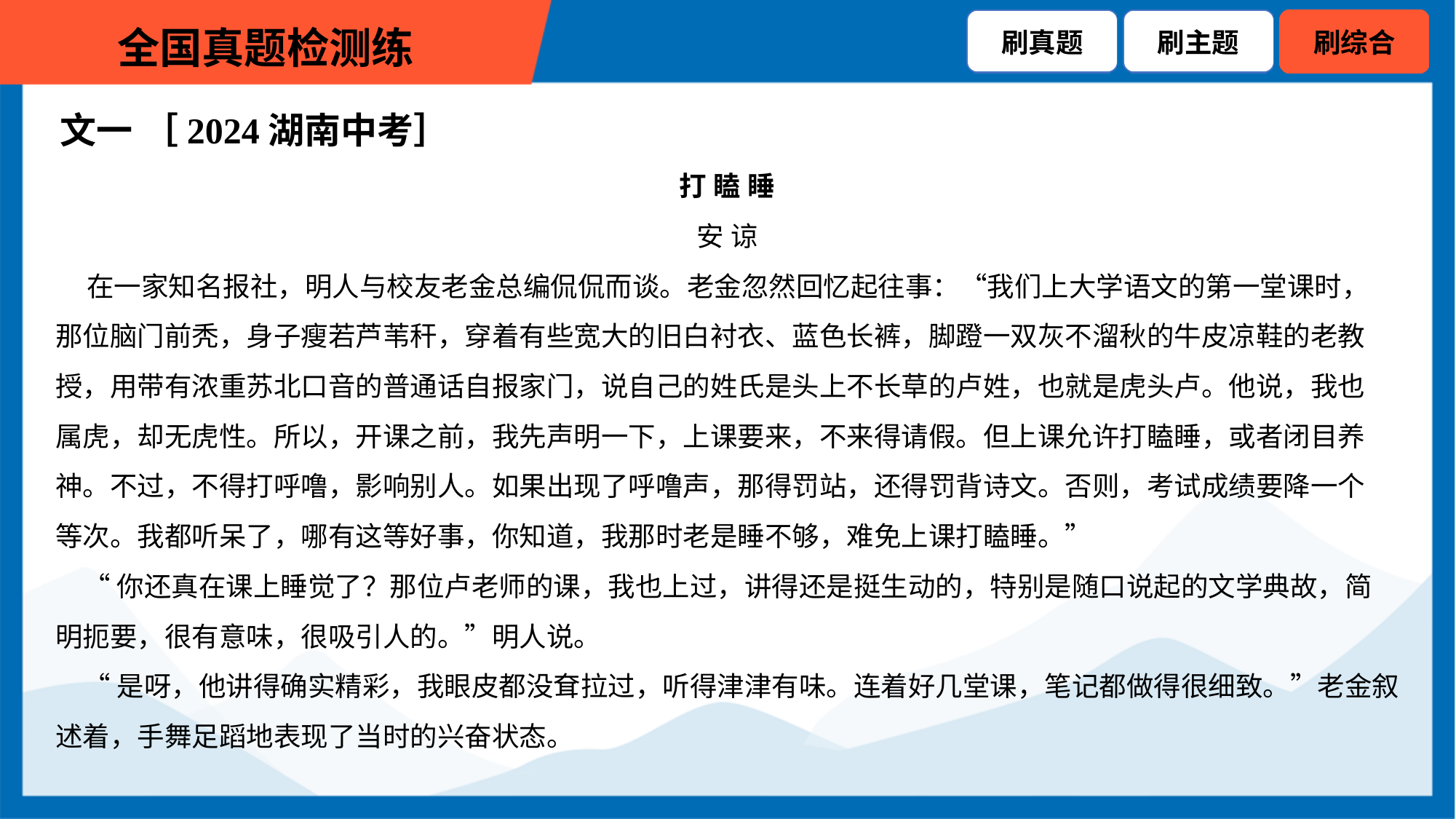

文一 ［2024湖南中考］
打 瞌 睡
安 谅
    在一家知名报社，明人与校友老金总编侃侃而谈。老金忽然回忆起往事：“我们上大学语文的第一堂课时，
那位脑门前秃，身子瘦若芦苇秆，穿着有些宽大的旧白衬衣、蓝色长裤，脚蹬一双灰不溜秋的牛皮凉鞋的老教
授，用带有浓重苏北口音的普通话自报家门，说自己的姓氏是头上不长草的卢姓，也就是虎头卢。他说，我也
属虎，却无虎性。所以，开课之前，我先声明一下，上课要来，不来得请假。但上课允许打瞌睡，或者闭目养
神。不过，不得打呼噜，影响别人。如果出现了呼噜声，那得罚站，还得罚背诗文。否则，考试成绩要降一个
等次。我都听呆了，哪有这等好事，你知道，我那时老是睡不够，难免上课打瞌睡。”
    “你还真在课上睡觉了？那位卢老师的课，我也上过，讲得还是挺生动的，特别是随口说起的文学典故，简
明扼要，很有意味，很吸引人的。”明人说。
    “是呀，他讲得确实精彩，我眼皮都没耷拉过，听得津津有味。连着好几堂课，笔记都做得很细致。”老金叙
述着，手舞足蹈地表现了当时的兴奋状态。